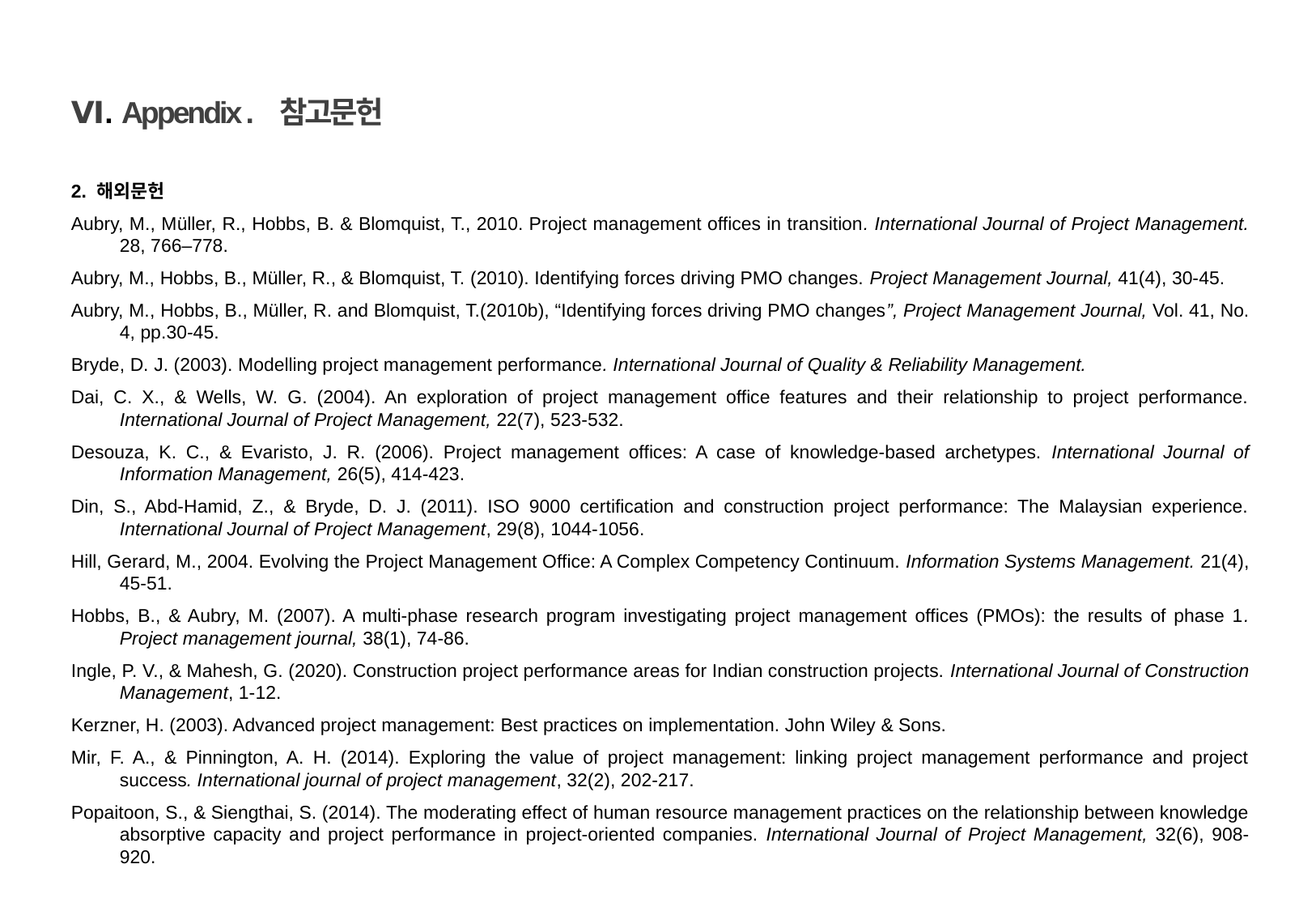

Ⅵ. Appendix .   참고문헌
2. 해외문헌
Aubry, M., Müller, R., Hobbs, B. & Blomquist, T., 2010. Project management offices in transition. International Journal of Project Management. 28, 766–778.
Aubry, M., Hobbs, B., Müller, R., & Blomquist, T. (2010). Identifying forces driving PMO changes. Project Management Journal, 41(4), 30-45.
Aubry, M., Hobbs, B., Müller, R. and Blomquist, T.(2010b), “Identifying forces driving PMO changes”, Project Management Journal, Vol. 41, No. 4, pp.30-45.
Bryde, D. J. (2003). Modelling project management performance. International Journal of Quality & Reliability Management.
Dai, C. X., & Wells, W. G. (2004). An exploration of project management office features and their relationship to project performance. International Journal of Project Management, 22(7), 523-532.
Desouza, K. C., & Evaristo, J. R. (2006). Project management offices: A case of knowledge-based archetypes. International Journal of Information Management, 26(5), 414-423.
Din, S., Abd-Hamid, Z., & Bryde, D. J. (2011). ISO 9000 certification and construction project performance: The Malaysian experience. International Journal of Project Management, 29(8), 1044-1056.
Hill, Gerard, M., 2004. Evolving the Project Management Office: A Complex Competency Continuum. Information Systems Management. 21(4), 45-51.
Hobbs, B., & Aubry, M. (2007). A multi-phase research program investigating project management offices (PMOs): the results of phase 1. Project management journal, 38(1), 74-86.
Ingle, P. V., & Mahesh, G. (2020). Construction project performance areas for Indian construction projects. International Journal of Construction Management, 1-12.
Kerzner, H. (2003). Advanced project management: Best practices on implementation. John Wiley & Sons.
Mir, F. A., & Pinnington, A. H. (2014). Exploring the value of project management: linking project management performance and project success. International journal of project management, 32(2), 202-217.
Popaitoon, S., & Siengthai, S. (2014). The moderating effect of human resource management practices on the relationship between knowledge absorptive capacity and project performance in project-oriented companies. International Journal of Project Management, 32(6), 908-920.